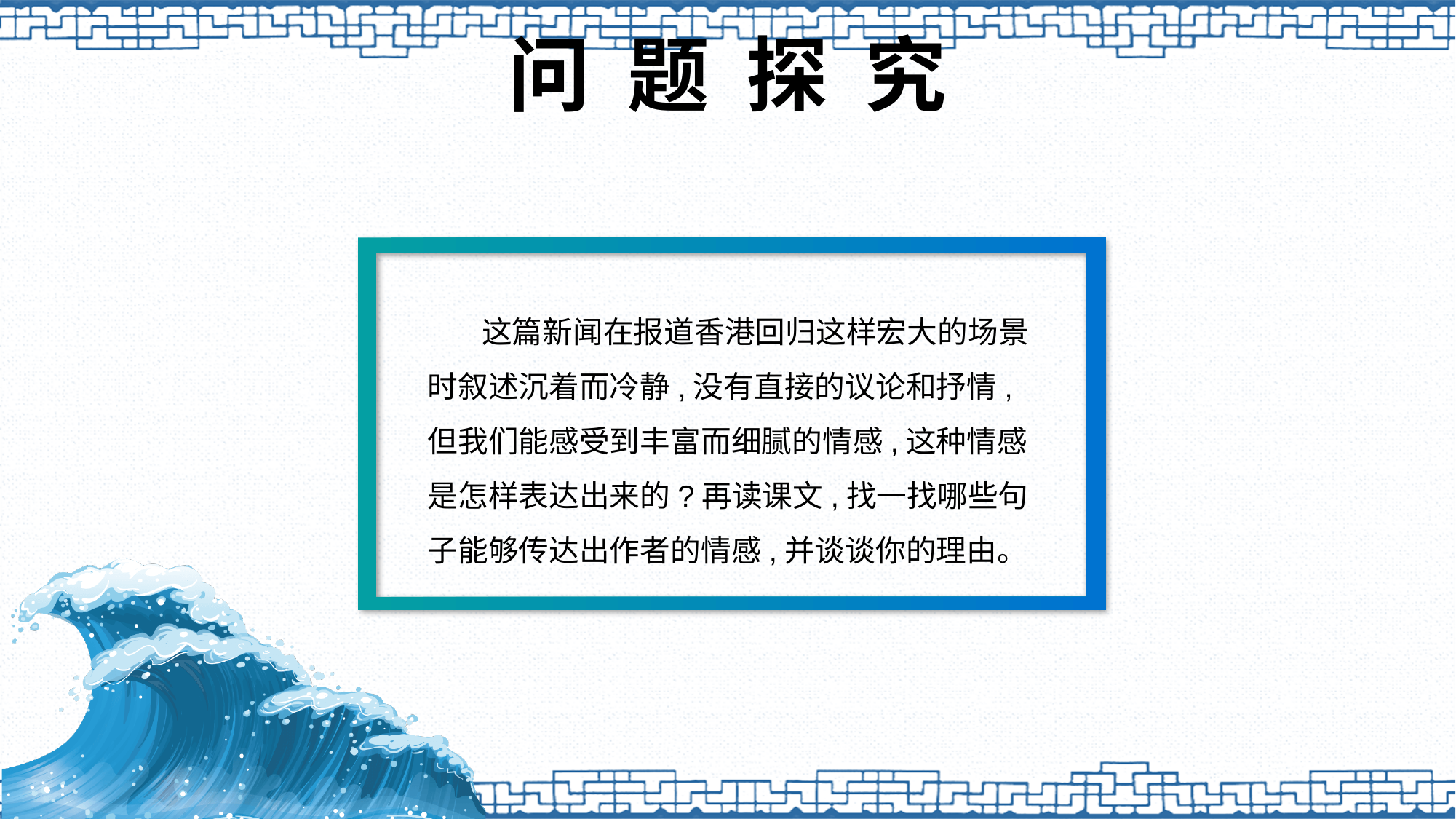

# 问  题  探  究

       这篇新闻在报道香港回归这样宏大的场景时叙述沉着而冷静,没有直接的议论和抒情,但我们能感受到丰富而细腻的情感,这种情感是怎样表达出来的?再读课文,找一找哪些句子能够传达出作者的情感,并谈谈你的理由。